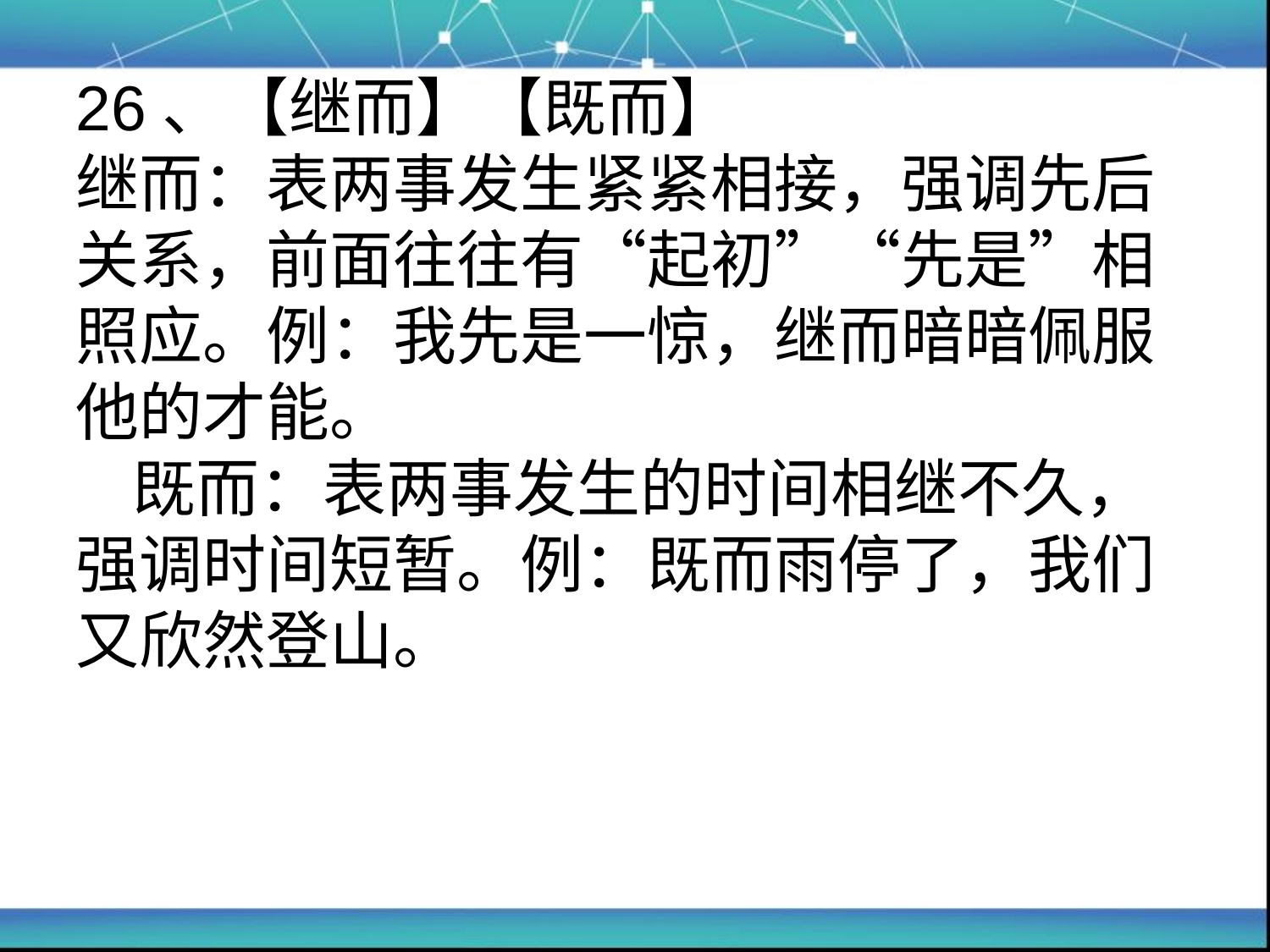

# 26、【继而】【既而】 继而：表两事发生紧紧相接，强调先后关系，前面往往有“起初”“先是”相照应。例：我先是一惊，继而暗暗佩服他的才能。 既而：表两事发生的时间相继不久，强调时间短暂。例：既而雨停了，我们又欣然登山。